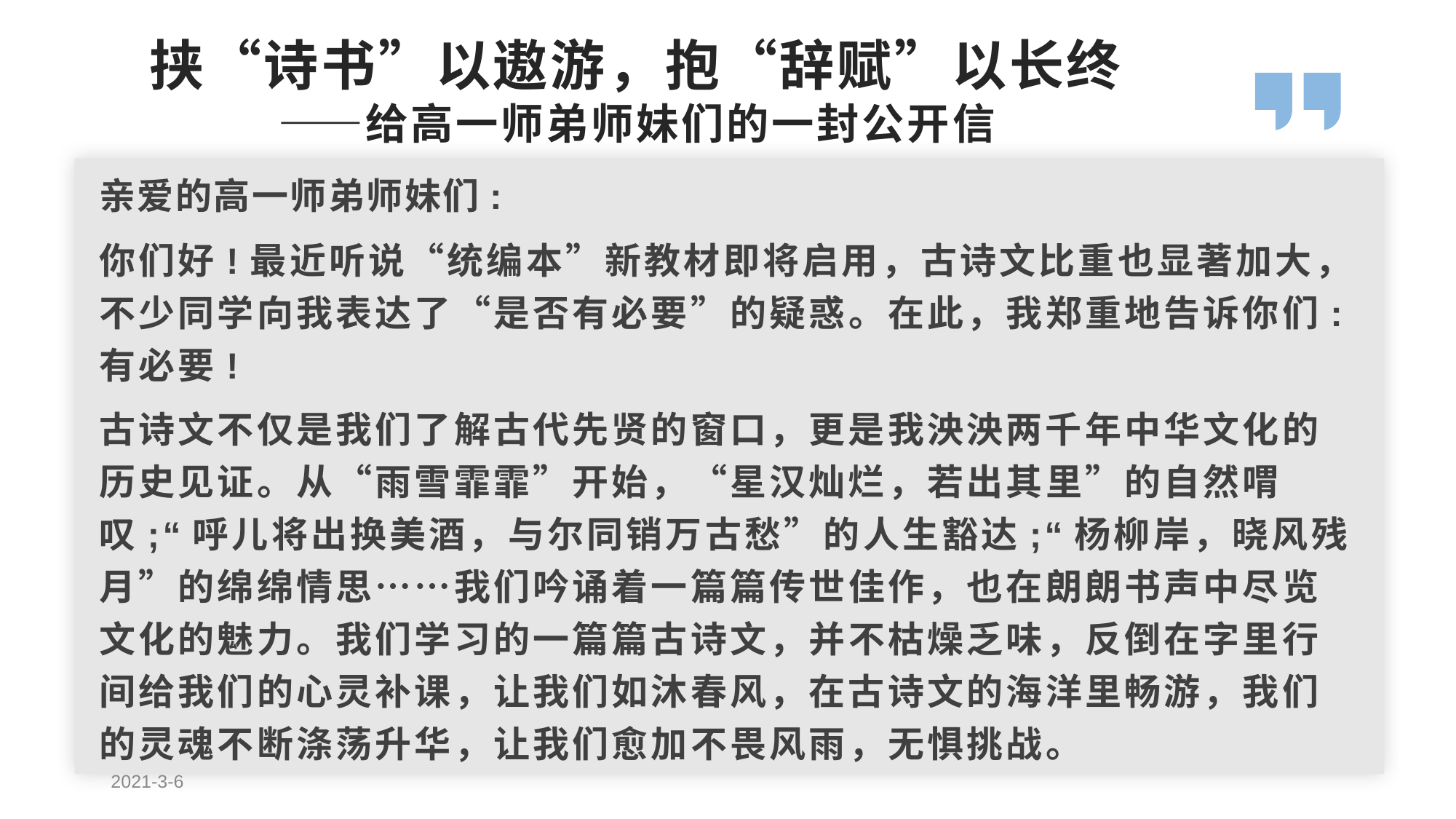

挟“诗书”以遨游，抱“辞赋”以长终
——给高一师弟师妹们的一封公开信

亲爱的高一师弟师妹们:
你们好!最近听说“统编本”新教材即将启用，古诗文比重也显著加大，不少同学向我表达了“是否有必要”的疑惑。在此，我郑重地告诉你们:有必要!
古诗文不仅是我们了解古代先贤的窗口，更是我泱泱两千年中华文化的历史见证。从“雨雪霏霏”开始，“星汉灿烂，若出其里”的自然喟叹;“呼儿将出换美酒，与尔同销万古愁”的人生豁达;“杨柳岸，晓风残月”的绵绵情思……我们吟诵着一篇篇传世佳作，也在朗朗书声中尽览文化的魅力。我们学习的一篇篇古诗文，并不枯燥乏味，反倒在字里行间给我们的心灵补课，让我们如沐春风，在古诗文的海洋里畅游，我们的灵魂不断涤荡升华，让我们愈加不畏风雨，无惧挑战。
2021-3-6